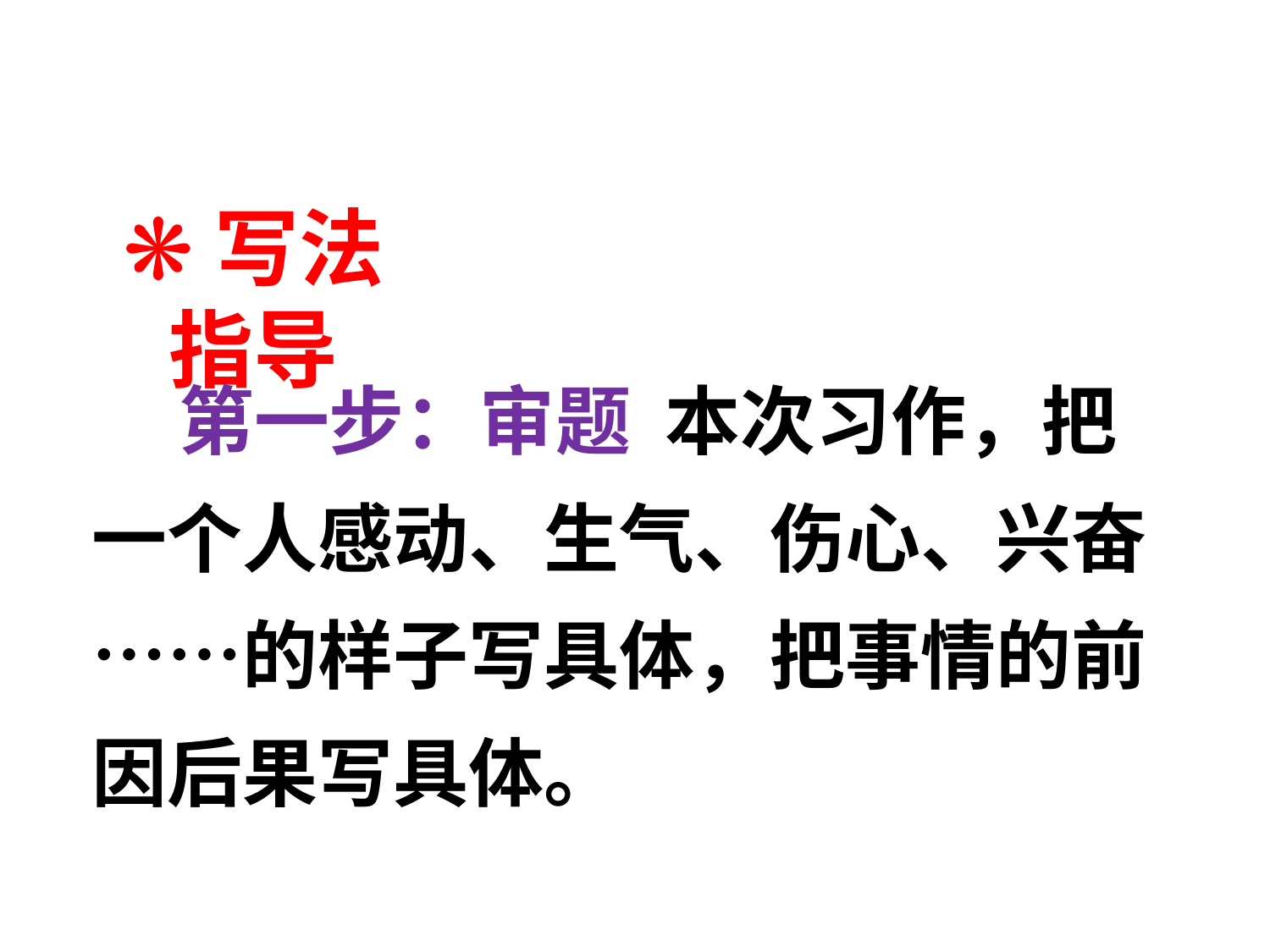

❋写法指导
    第一步：审题  本次习作，把一个人感动、生气、伤心、兴奋……的样子写具体，把事情的前因后果写具体。